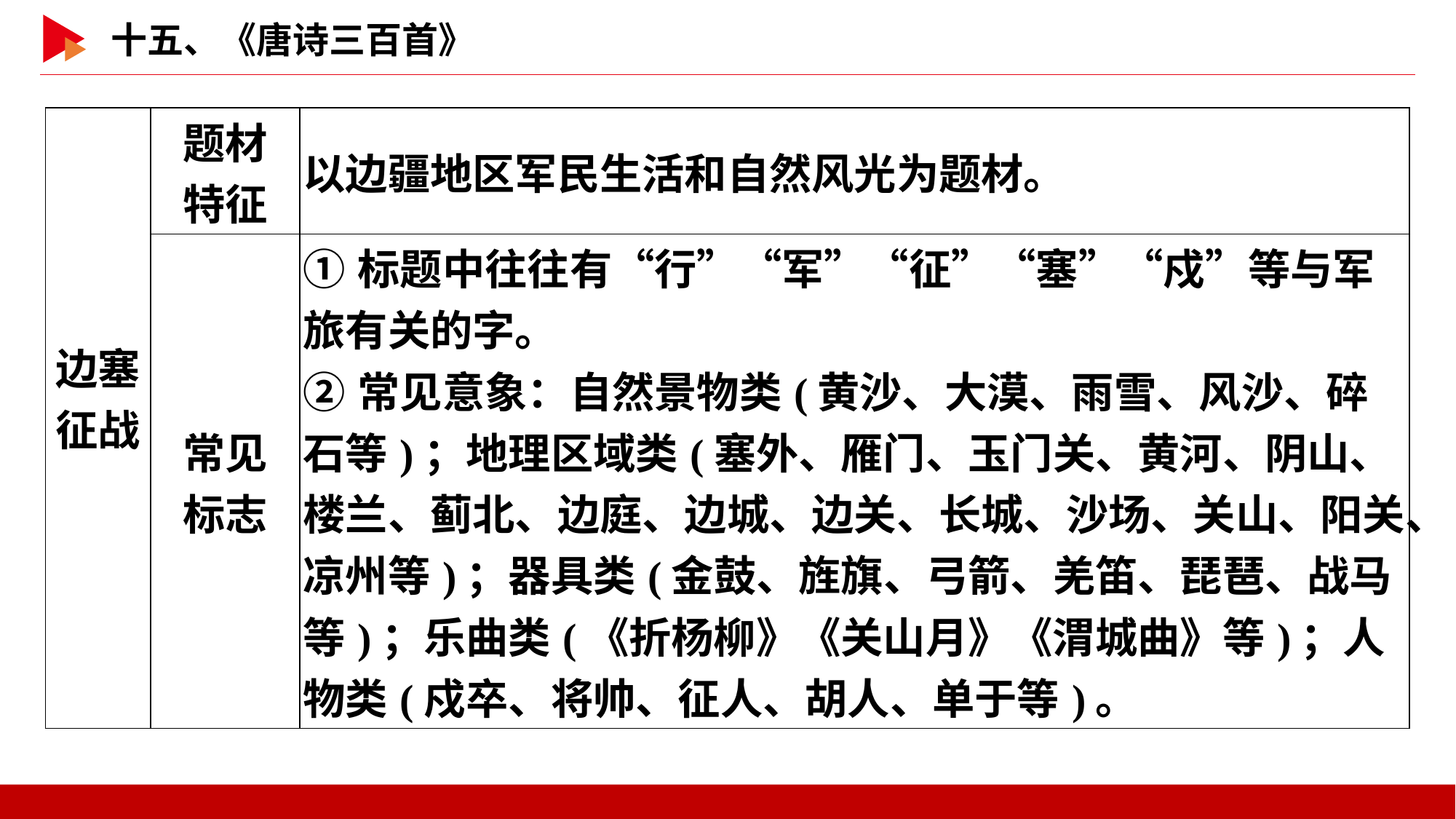

| 边塞 征战 | 题材 特征 | 以边疆地区军民生活和自然风光为题材。 |
| --- | --- | --- |
|  | 常见 标志 | ①标题中往往有“行”“军”“征”“塞”“戍”等与军旅有关的字。 ②常见意象：自然景物类(黄沙、大漠、雨雪、风沙、碎石等)；地理区域类(塞外、雁门、玉门关、黄河、阴山、楼兰、蓟北、边庭、边城、边关、长城、沙场、关山、阳关、凉州等)；器具类(金鼓、旌旗、弓箭、羌笛、琵琶、战马等)；乐曲类(《折杨柳》《关山月》《渭城曲》等)；人物类(戍卒、将帅、征人、胡人、单于等)。 |